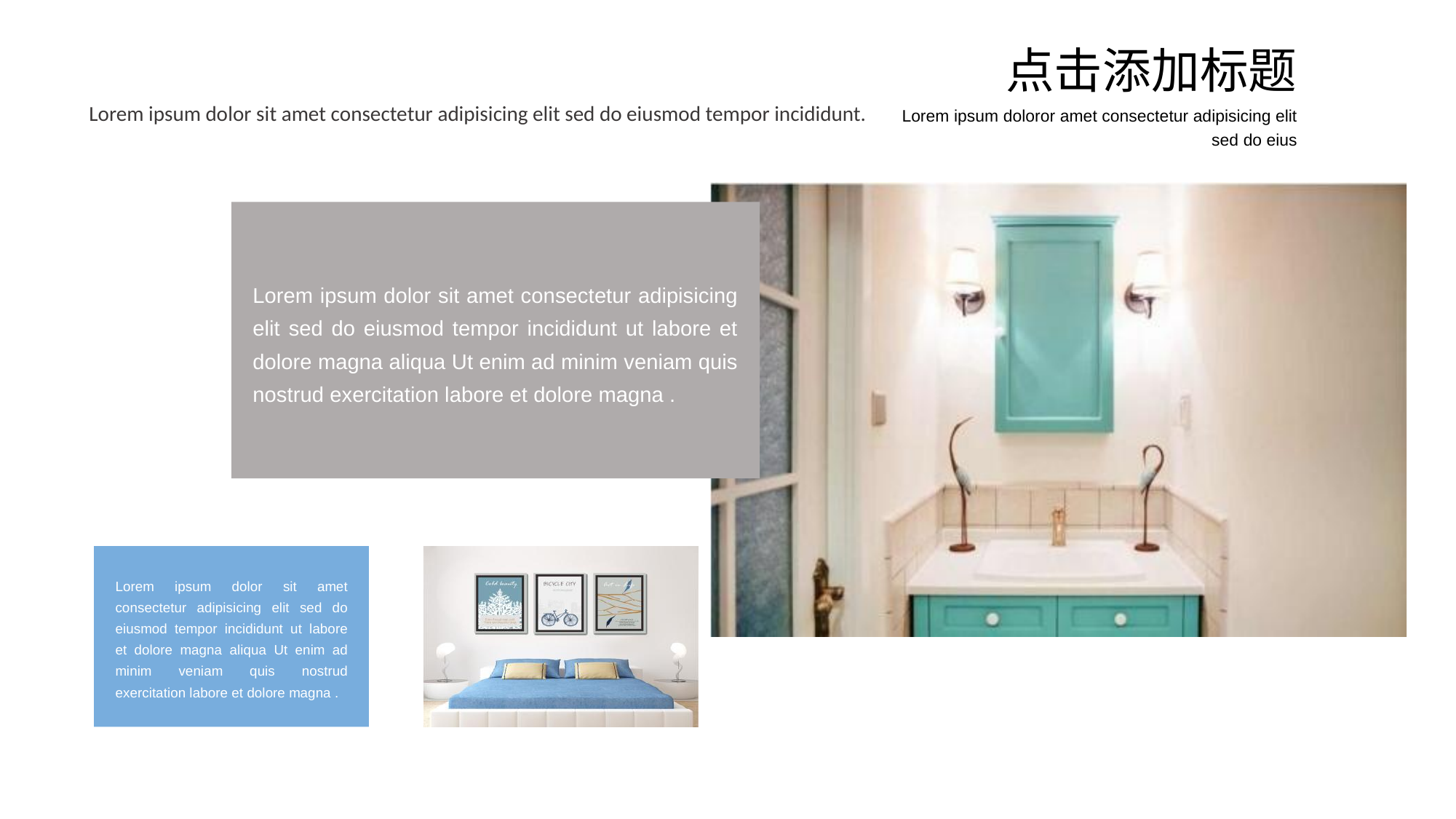

点击添加标题
Lorem ipsum dolor sit amet consectetur adipisicing elit sed do eiusmod tempor incididunt.
Lorem ipsum doloror amet consectetur adipisicing elit sed do eius

Lorem ipsum dolor sit amet consectetur adipisicing elit sed do eiusmod tempor incididunt ut labore et dolore magna aliqua Ut enim ad minim veniam quis nostrud exercitation labore et dolore magna .
Lorem ipsum dolor sit amet consectetur adipisicing elit sed do eiusmod tempor incididunt ut labore et dolore magna aliqua Ut enim ad minim veniam quis nostrud exercitation labore et dolore magna .